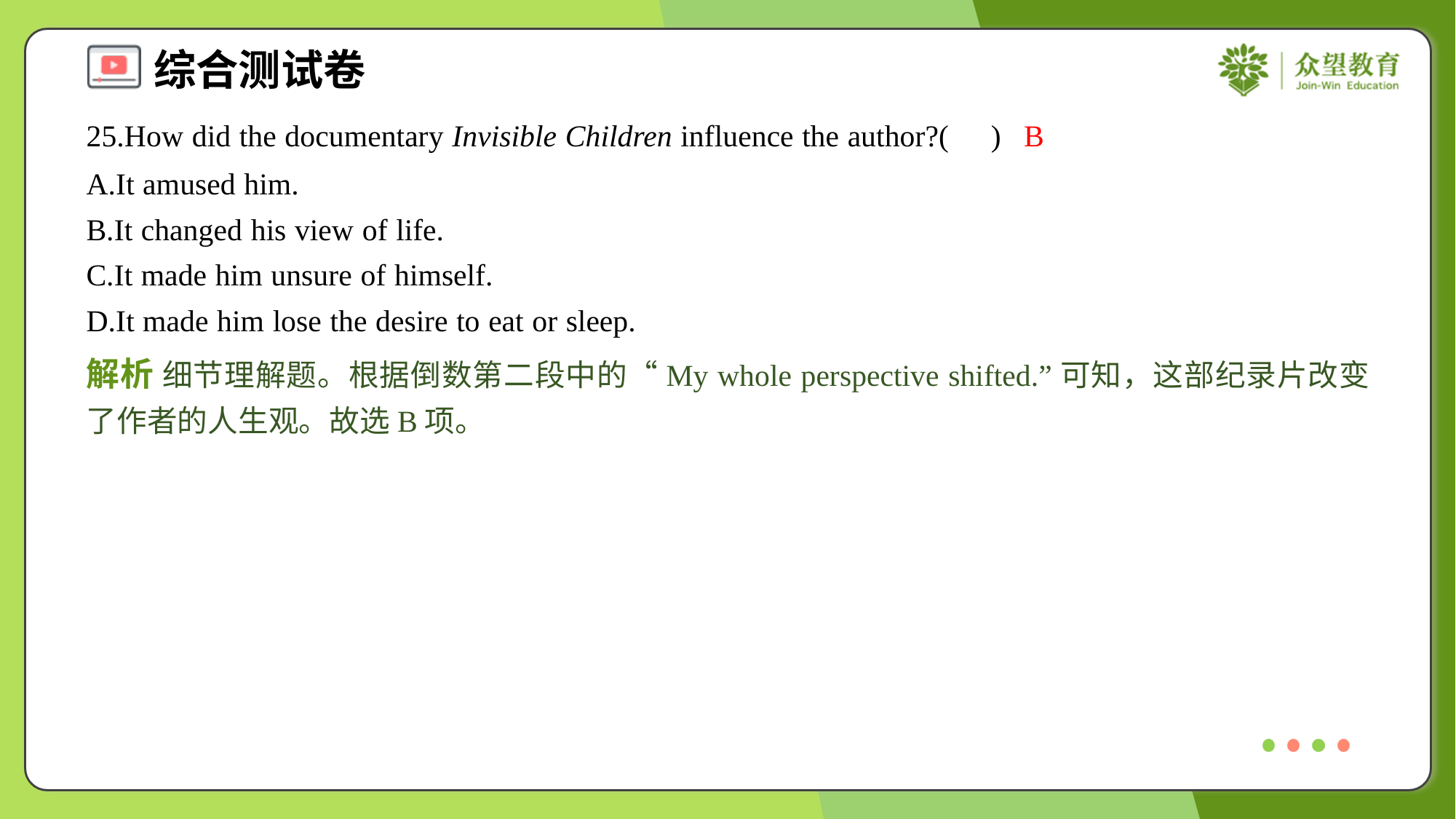

25.How did the documentary Invisible Children influence the author?(     )
B
A.It amused him.
B.It changed his view of life.
C.It made him unsure of himself.
D.It made him lose the desire to eat or sleep.
解析 细节理解题。根据倒数第二段中的“My whole perspective shifted.”可知，这部纪录片改变了作者的人生观。故选B项。